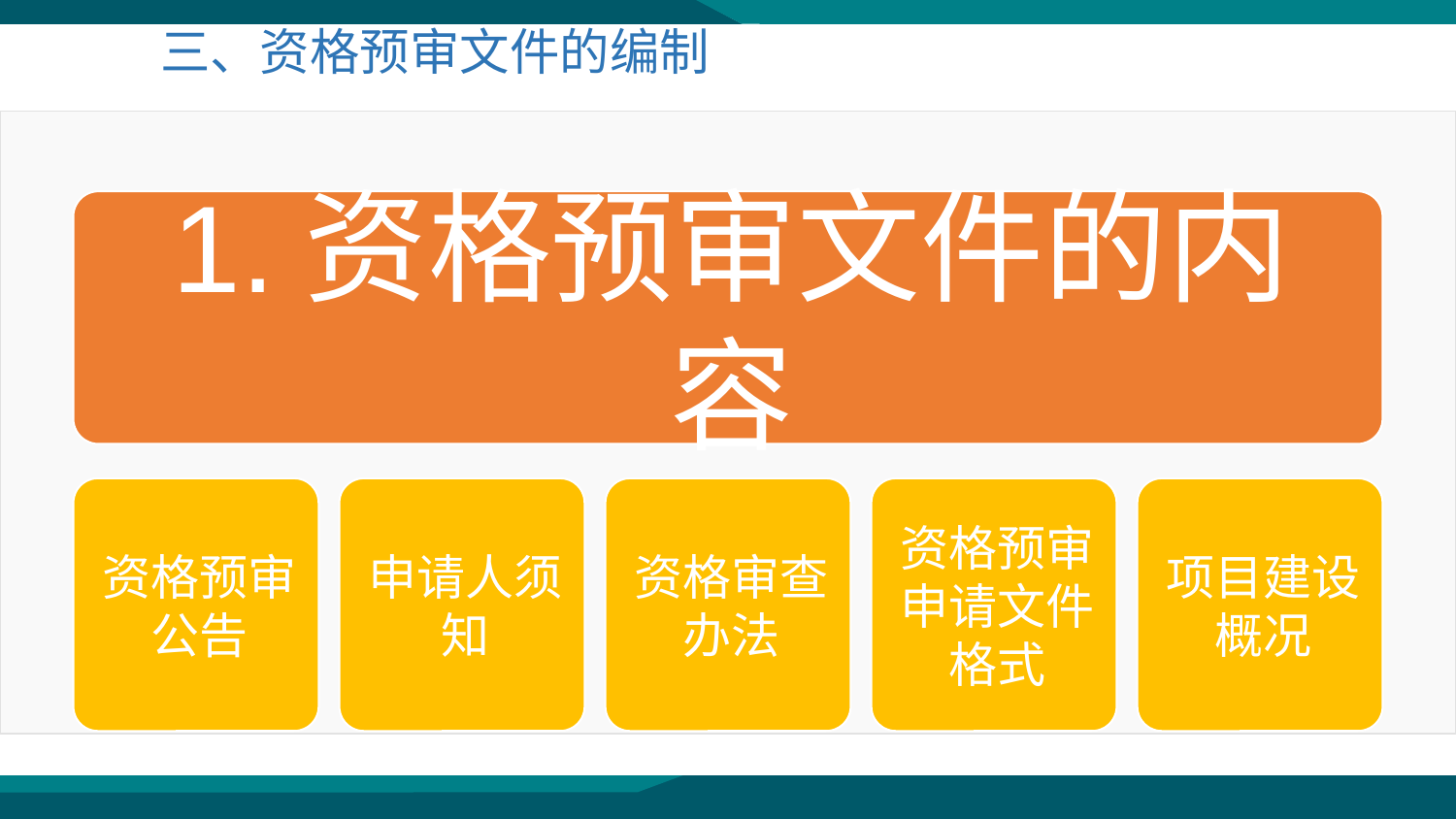

三、资格预审文件的编制
1.资格预审文件的内容
资格预审公告
申请人须知
资格审查办法
资格预审申请文件格式
项目建设概况